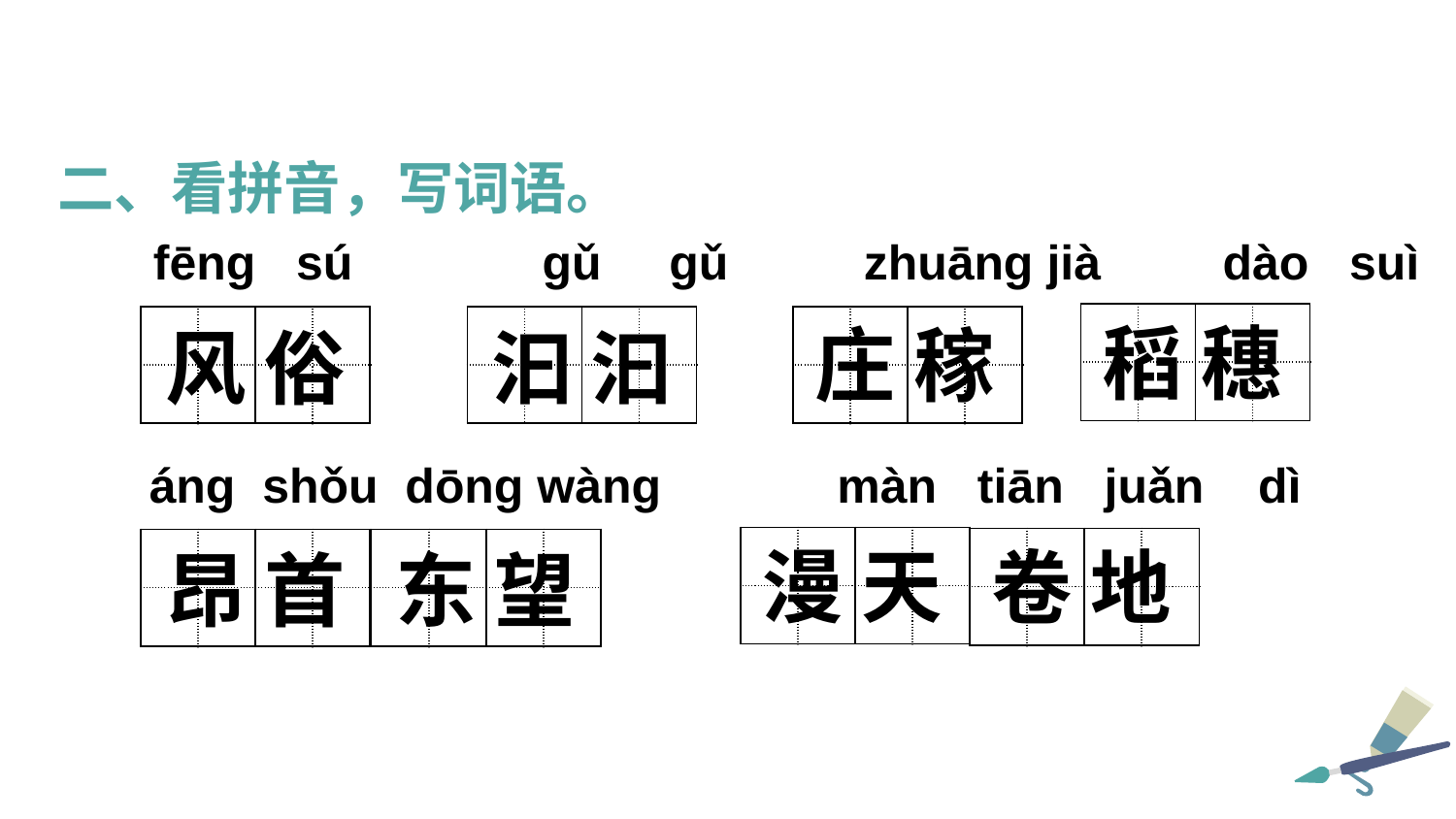

二、看拼音，写词语。

fēng   sú              gǔ     gǔ          zhuāng jià         dào   suì
|  |  |  |  |
| --- | --- | --- | --- |
|  |  |  |  |
稻 穗
|  |  |  |  |
| --- | --- | --- | --- |
|  |  |  |  |
|  |  |  |  |
| --- | --- | --- | --- |
|  |  |  |  |
|  |  |  |  |
| --- | --- | --- | --- |
|  |  |  |  |
庄 稼
风 俗
汩 汩
áng  shǒu  dōng wàng             màn   tiān   juǎn    dì
|  |  |  |  |
| --- | --- | --- | --- |
|  |  |  |  |
漫 天
|  |  |  |  |
| --- | --- | --- | --- |
|  |  |  |  |
|  |  |  |  |
| --- | --- | --- | --- |
|  |  |  |  |
|  |  |  |  |
| --- | --- | --- | --- |
|  |  |  |  |
卷 地
昂 首
东 望